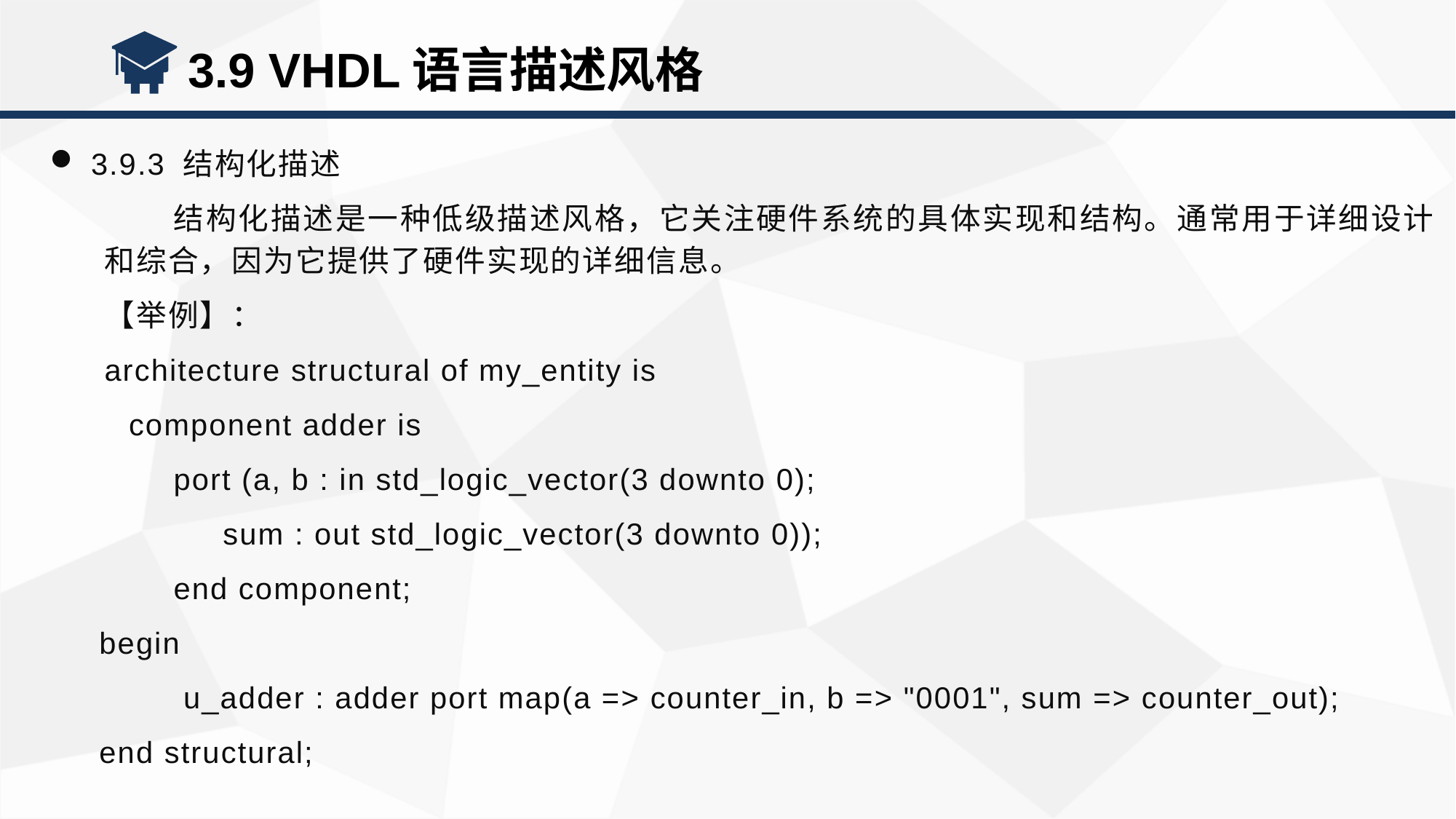

3.9 VHDL语言描述风格

3.9.3 结构化描述
       结构化描述是一种低级描述风格，它关注硬件系统的具体实现和结构。通常用于详细设计和综合，因为它提供了硬件实现的详细信息。
【举例】：
architecture structural of my_entity is
        component adder is
       port (a, b : in std_logic_vector(3 downto 0);
            sum : out std_logic_vector(3 downto 0));
       end component;
     begin
        u_adder : adder port map(a => counter_in, b => "0001", sum => counter_out);
     end structural;